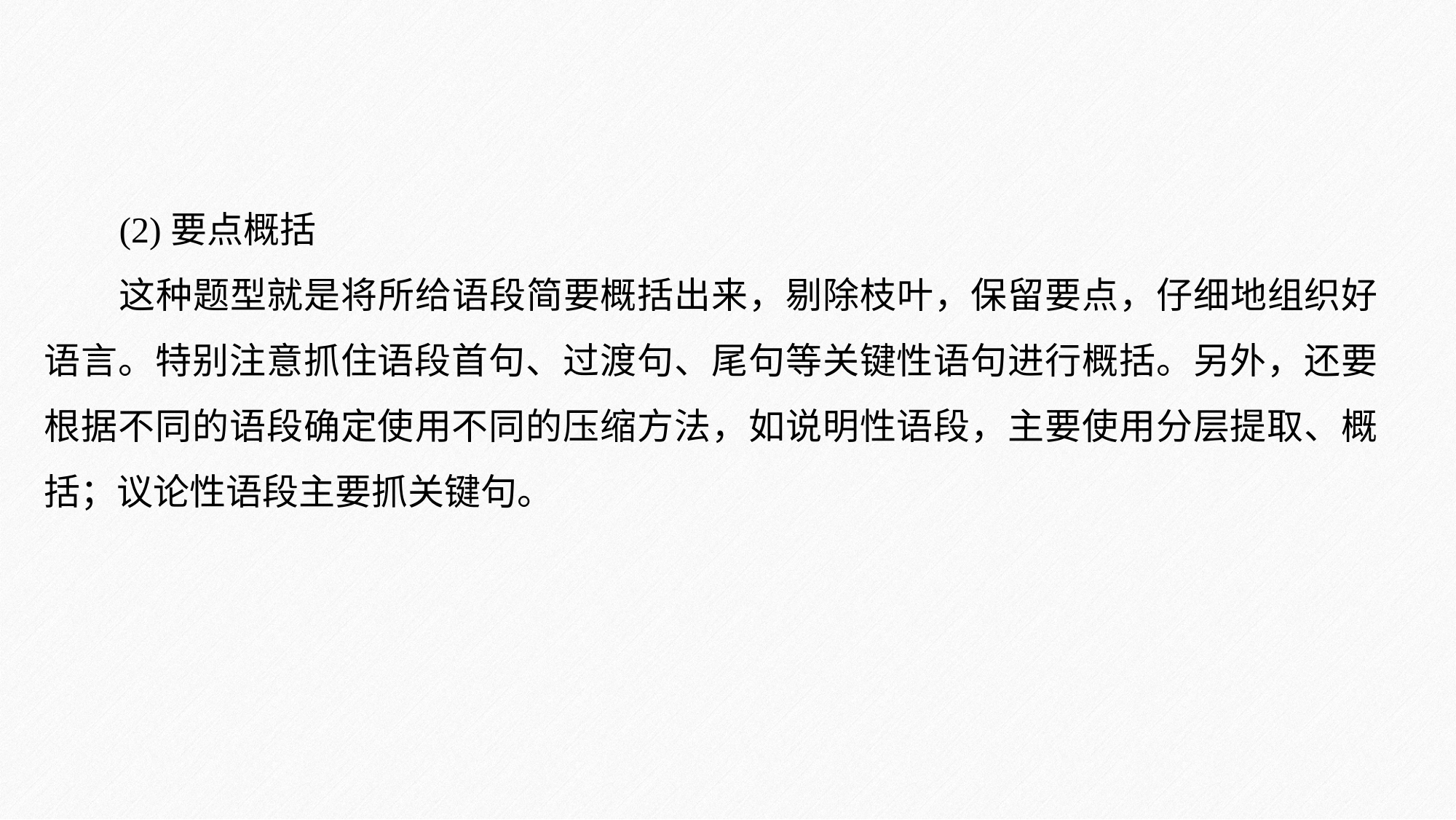

(2)要点概括
这种题型就是将所给语段简要概括出来，剔除枝叶，保留要点，仔细地组织好语言。特别注意抓住语段首句、过渡句、尾句等关键性语句进行概括。另外，还要根据不同的语段确定使用不同的压缩方法，如说明性语段，主要使用分层提取、概括；议论性语段主要抓关键句。